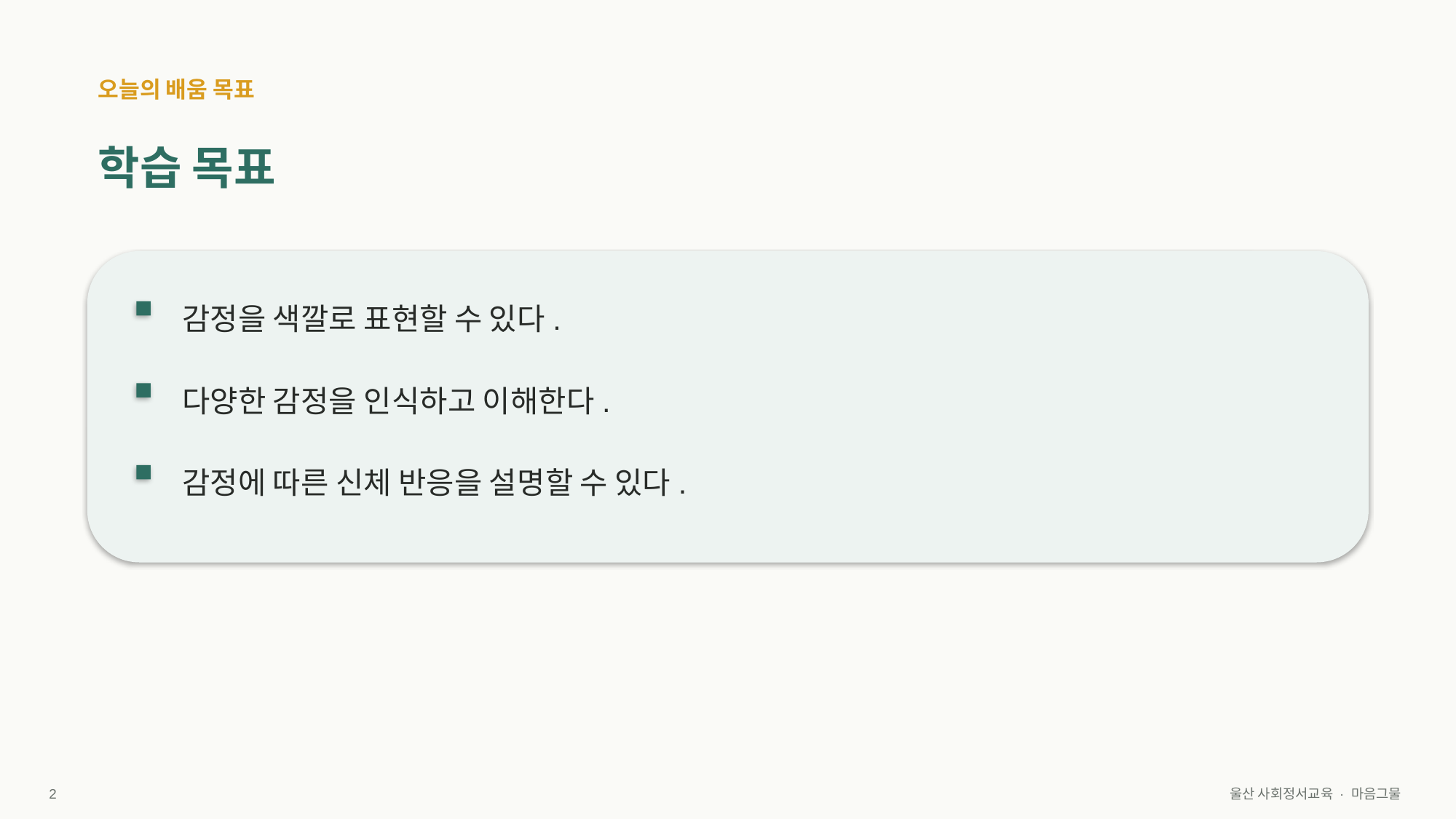

오늘의 배움 목표
학습 목표

감정을 색깔로 표현할 수 있다.

다양한 감정을 인식하고 이해한다.

감정에 따른 신체 반응을 설명할 수 있다.

2
울산 사회정서교육 · 마음그물